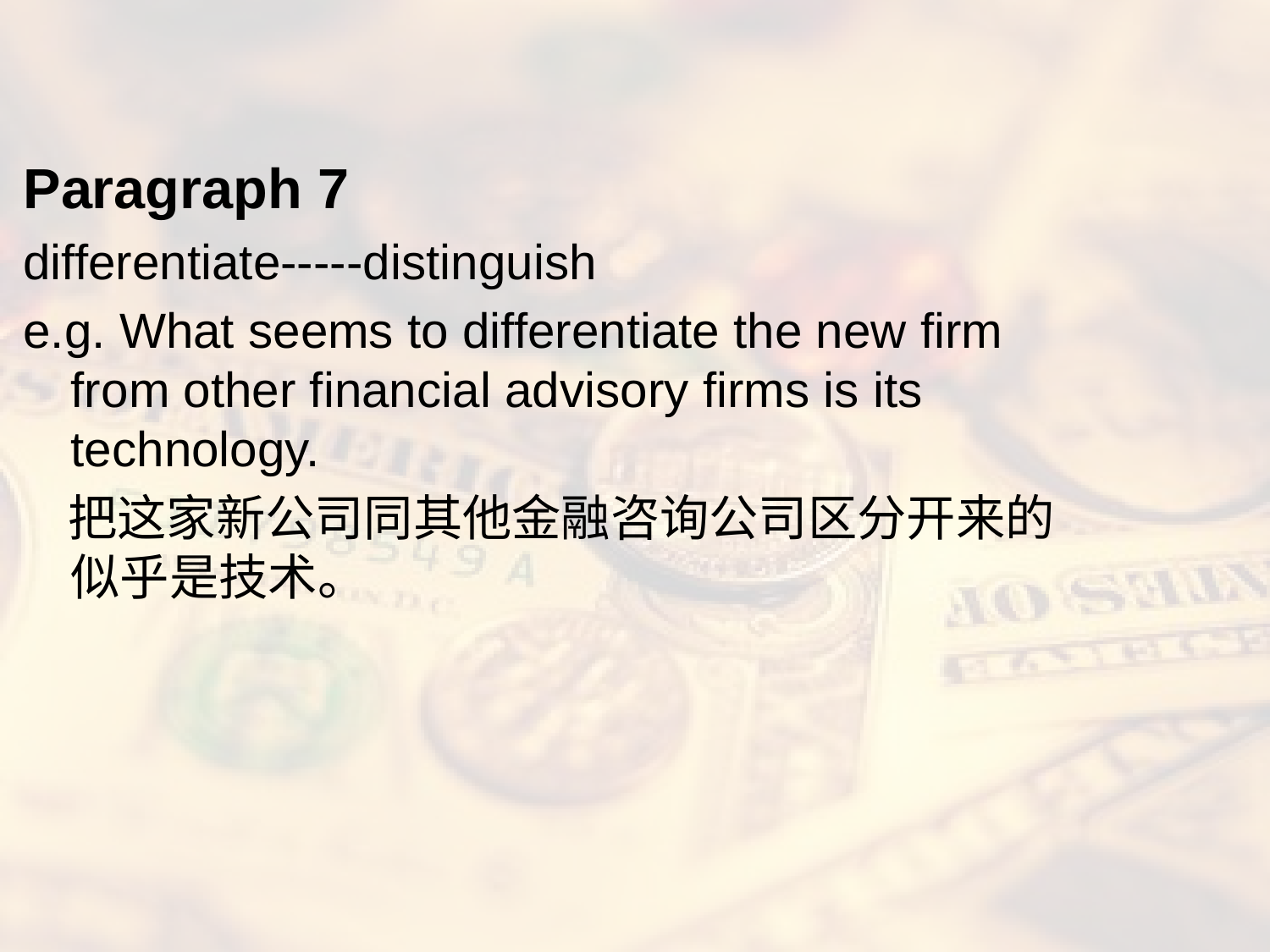

#
Paragraph 7
differentiate-----distinguish
e.g. What seems to differentiate the new firm from other financial advisory firms is its technology.
   把这家新公司同其他金融咨询公司区分开来的似乎是技术。